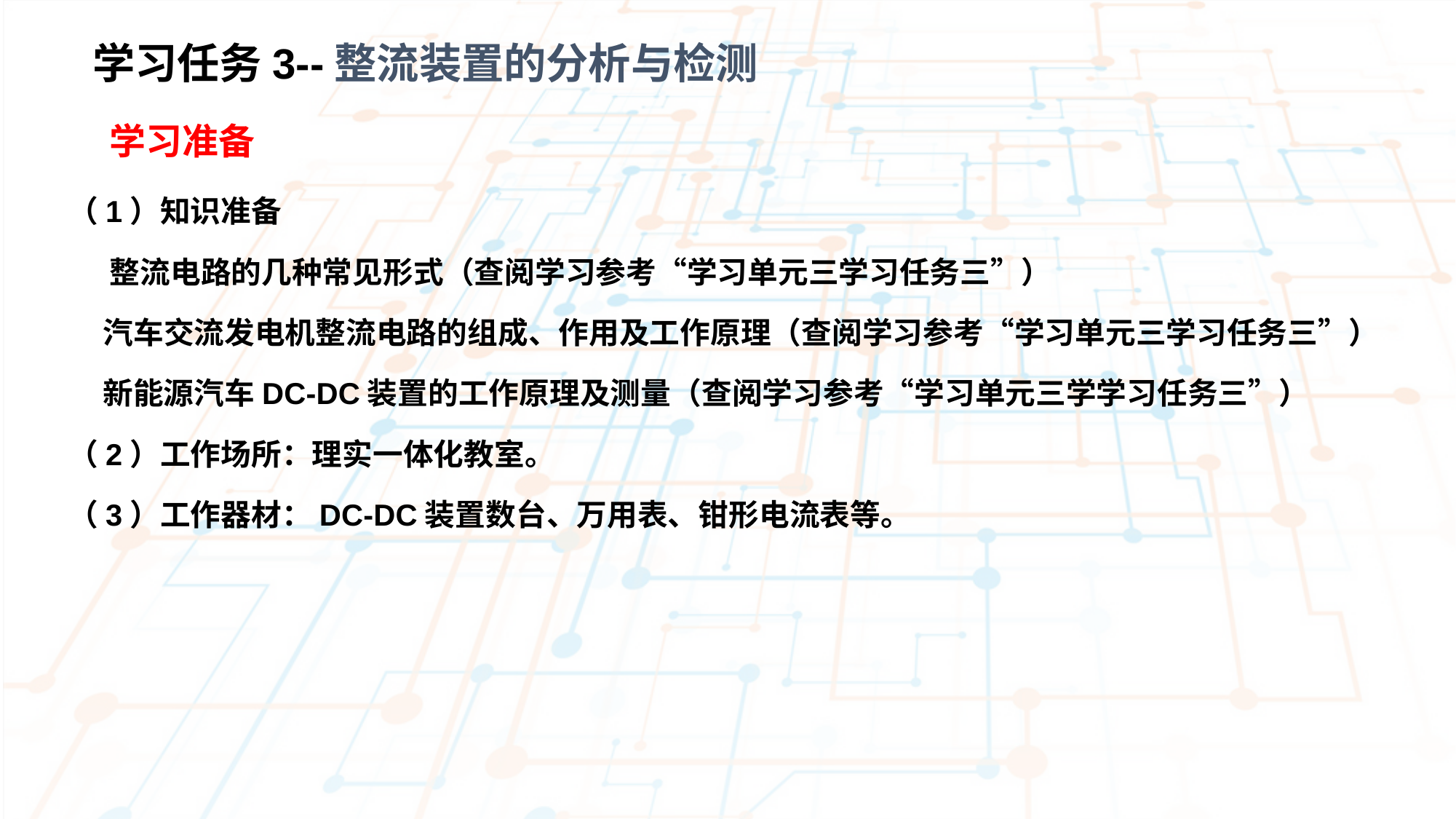

学习任务3--整流装置的分析与检测
 学习准备
（1）知识准备
     整流电路的几种常见形式（查阅学习参考“学习单元三学习任务三”）
    汽车交流发电机整流电路的组成、作用及工作原理（查阅学习参考“学习单元三学习任务三”）
    新能源汽车DC-DC装置的工作原理及测量（查阅学习参考“学习单元三学学习任务三”）
（2）工作场所：理实一体化教室。
（3）工作器材：DC-DC装置数台、万用表、钳形电流表等。